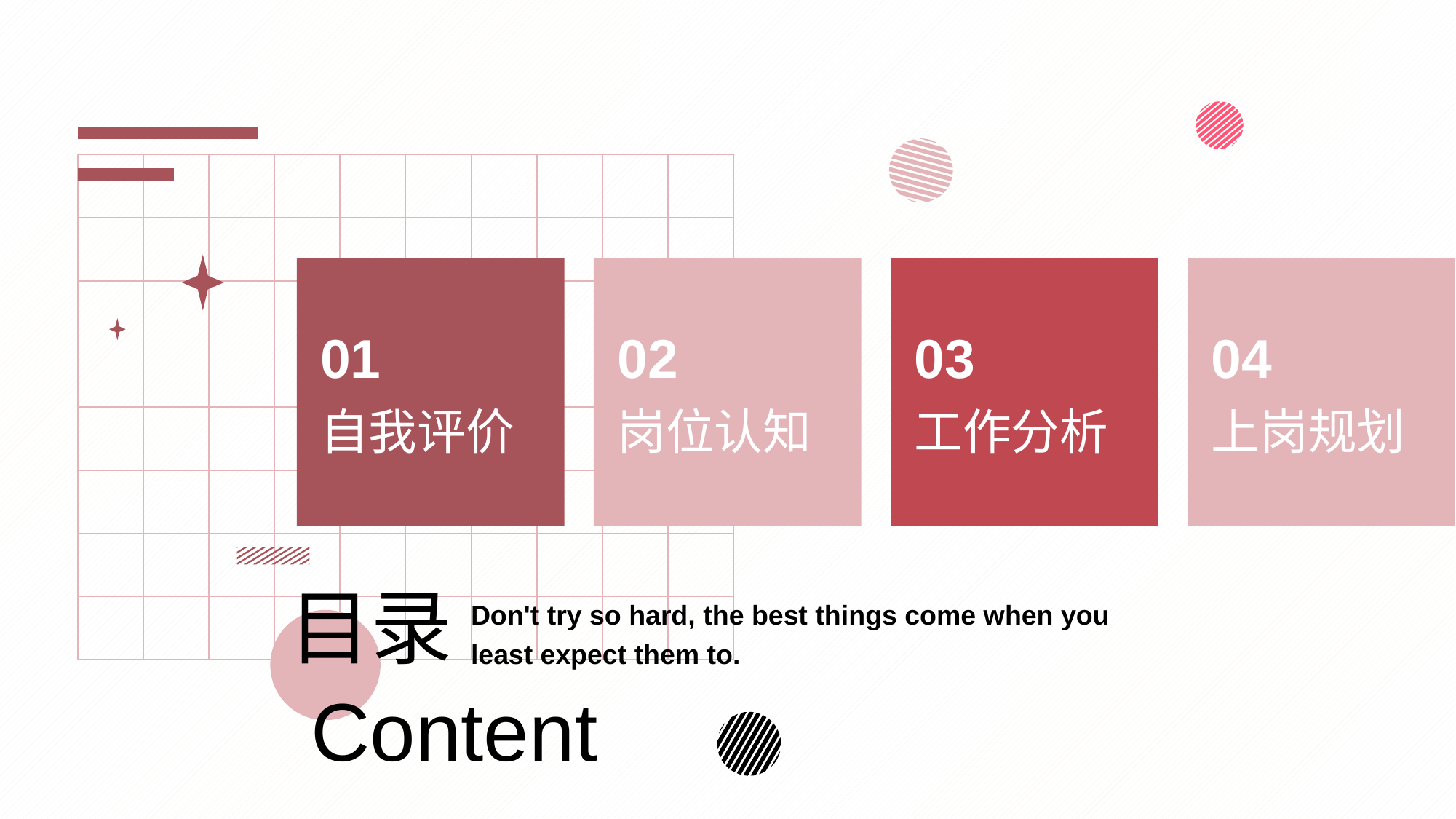

|  |  |  |  |  |  |  |  |  |  |
| --- | --- | --- | --- | --- | --- | --- | --- | --- | --- |
|  |  |  |  |  |  |  |  |  |  |
|  |  |  |  |  |  |  |  |  |  |
|  |  |  |  |  |  |  |  |  |  |
|  |  |  |  |  |  |  |  |  |  |
|  |  |  |  |  |  |  |  |  |  |
|  |  |  |  |  |  |  |  |  |  |
|  |  |  |  |  |  |  |  |  |  |

01
自我评价

02
岗位认知

03
工作分析

04
上岗规划

目录
Don't try so hard, the best things come when you least expect them to.

Content